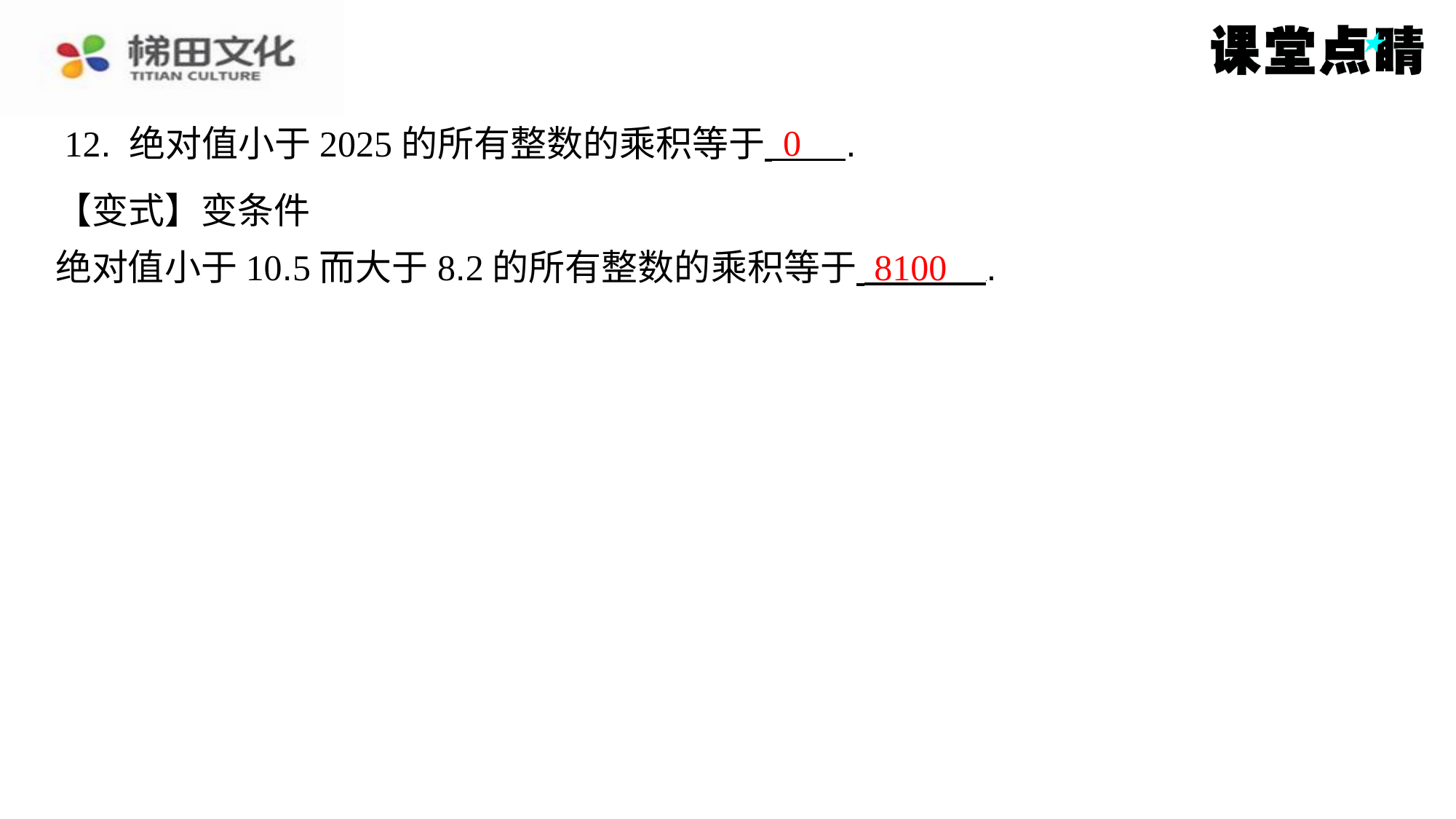

0
12. 绝对值小于2025的所有整数的乘积等于            ⁠.
【变式】变条件
绝对值小于10.5而大于8.2的所有整数的乘积等于                    ⁠.
8100